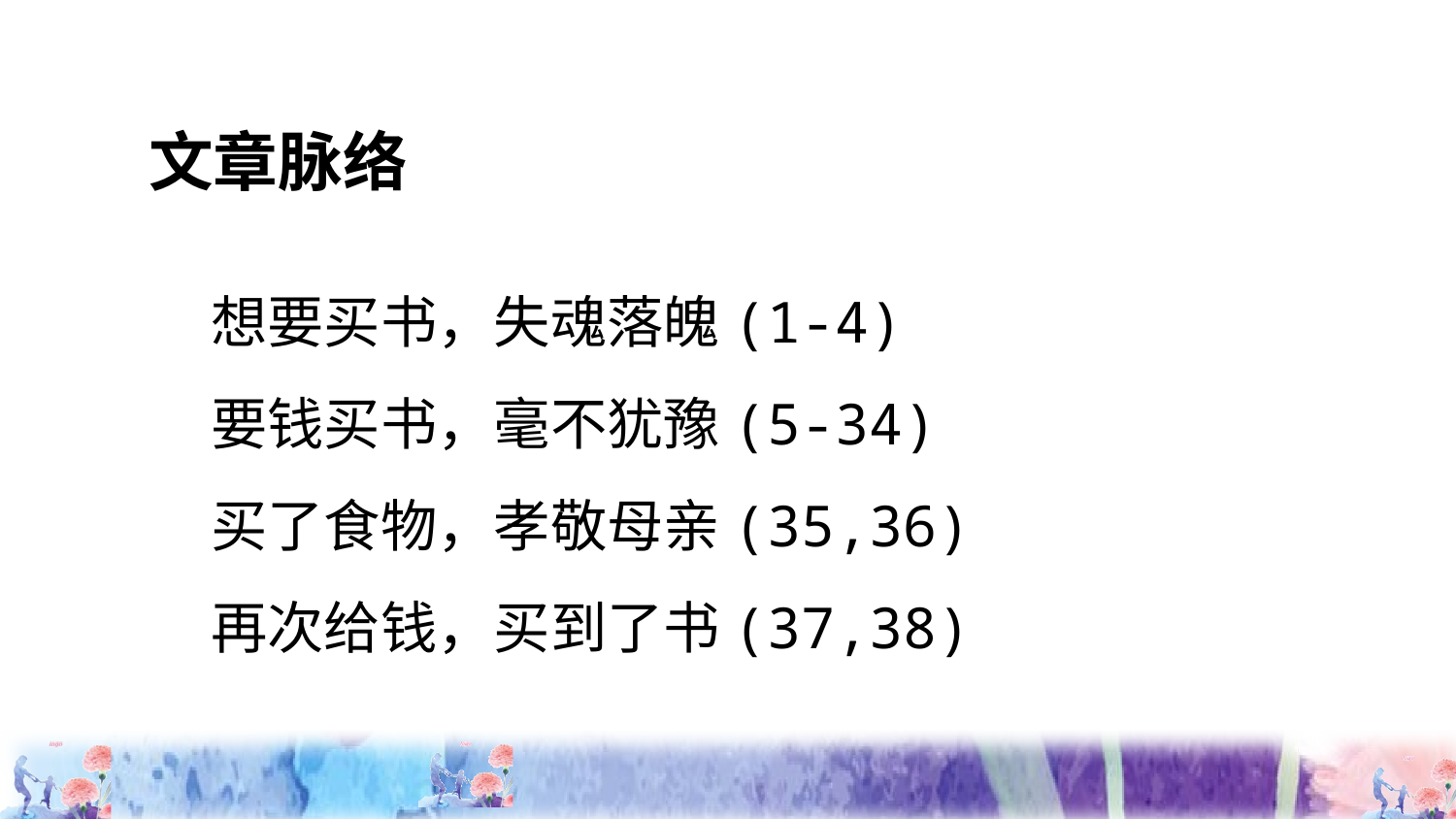

文章脉络
想要买书，失魂落魄(1-4)
要钱买书，毫不犹豫(5-34)
买了食物，孝敬母亲(35,36)
再次给钱，买到了书(37,38)